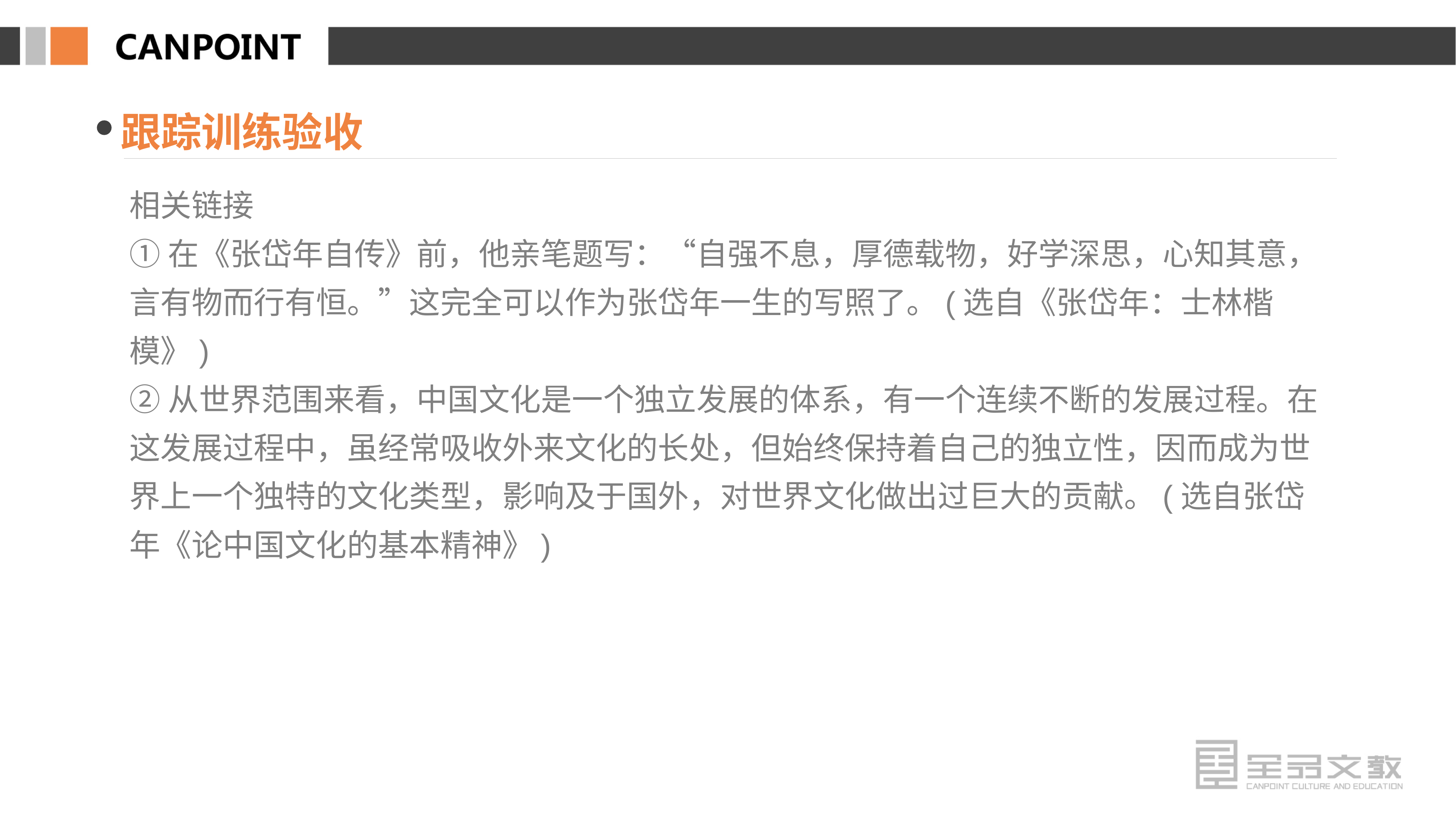

跟踪训练验收

相关链接
①在《张岱年自传》前，他亲笔题写：“自强不息，厚德载物，好学深思，心知其意，言有物而行有恒。”这完全可以作为张岱年一生的写照了。(选自《张岱年：士林楷模》)
②从世界范围来看，中国文化是一个独立发展的体系，有一个连续不断的发展过程。在这发展过程中，虽经常吸收外来文化的长处，但始终保持着自己的独立性，因而成为世界上一个独特的文化类型，影响及于国外，对世界文化做出过巨大的贡献。(选自张岱年《论中国文化的基本精神》)